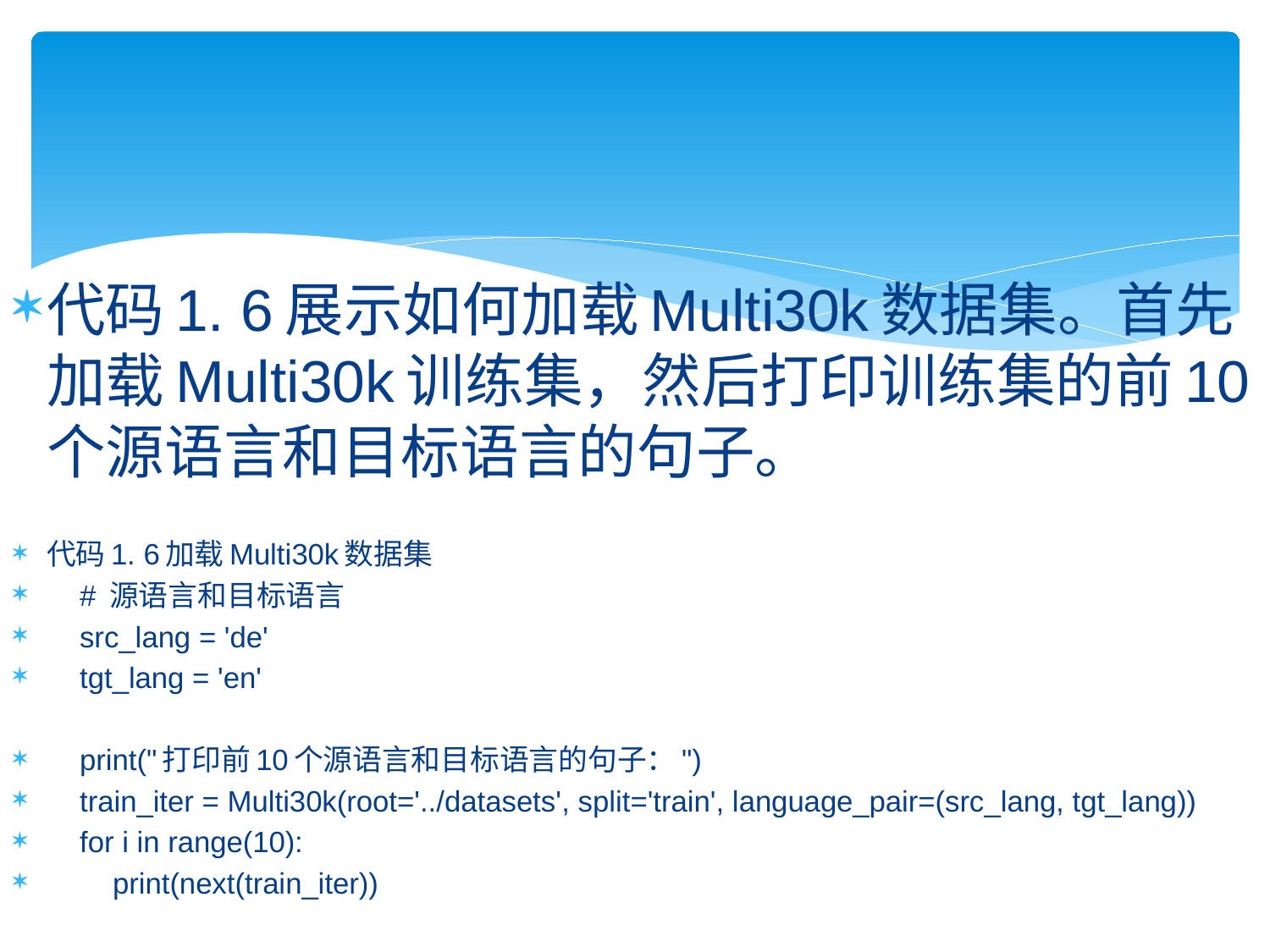

代码1. 6展示如何加载Multi30k数据集。首先加载Multi30k训练集，然后打印训练集的前10个源语言和目标语言的句子。

代码1. 6加载Multi30k数据集
    # 源语言和目标语言
    src_lang = 'de'
    tgt_lang = 'en'

    print("打印前10个源语言和目标语言的句子：")
    train_iter = Multi30k(root='../datasets', split='train', language_pair=(src_lang, tgt_lang))
    for i in range(10):
        print(next(train_iter))